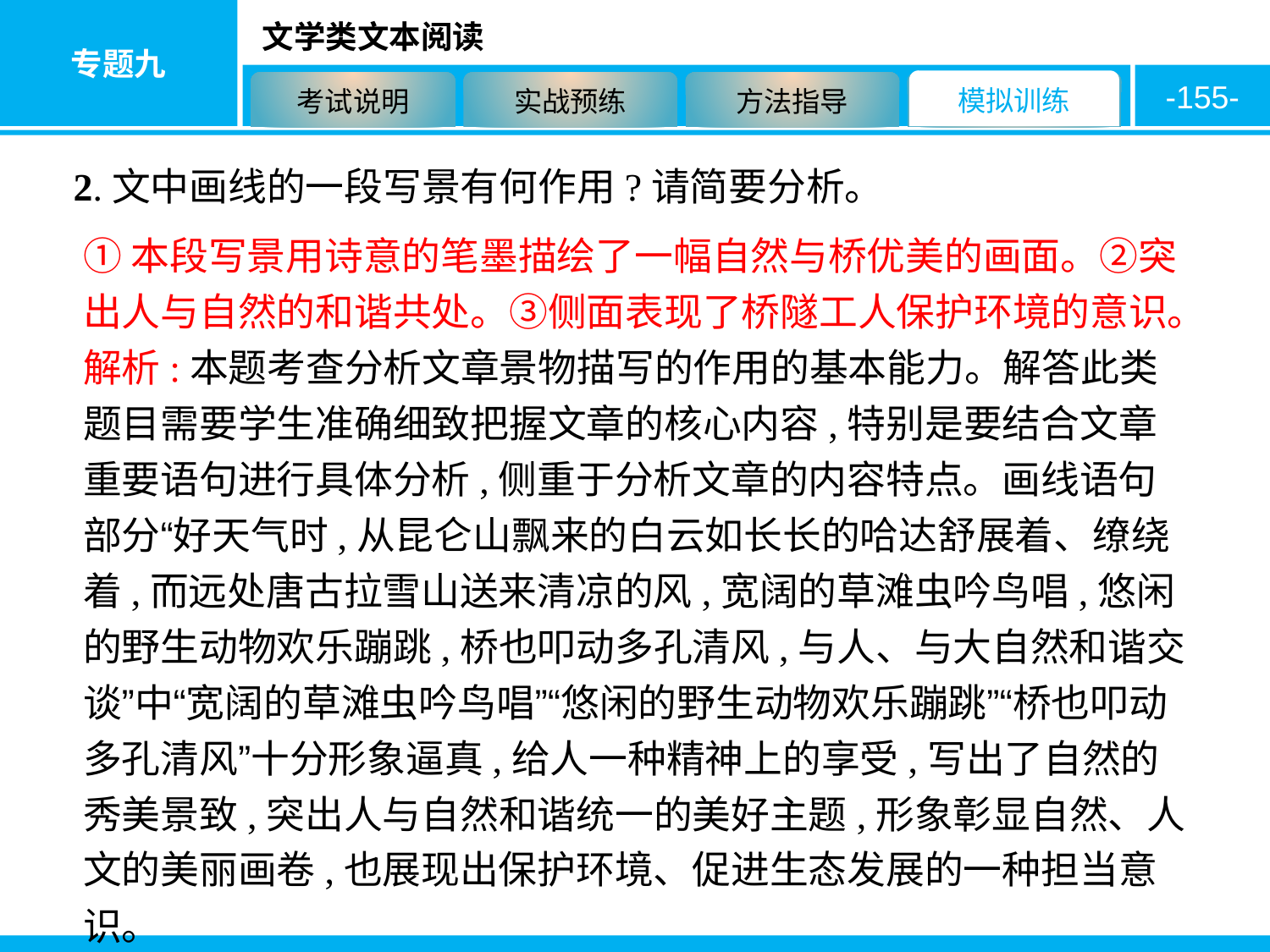

-155-
2.文中画线的一段写景有何作用?请简要分析。
①本段写景用诗意的笔墨描绘了一幅自然与桥优美的画面。②突出人与自然的和谐共处。③侧面表现了桥隧工人保护环境的意识。
解析:本题考查分析文章景物描写的作用的基本能力。解答此类题目需要学生准确细致把握文章的核心内容,特别是要结合文章重要语句进行具体分析,侧重于分析文章的内容特点。画线语句部分“好天气时,从昆仑山飘来的白云如长长的哈达舒展着、缭绕着,而远处唐古拉雪山送来清凉的风,宽阔的草滩虫吟鸟唱,悠闲的野生动物欢乐蹦跳,桥也叩动多孔清风,与人、与大自然和谐交谈”中“宽阔的草滩虫吟鸟唱”“悠闲的野生动物欢乐蹦跳”“桥也叩动多孔清风”十分形象逼真,给人一种精神上的享受,写出了自然的秀美景致,突出人与自然和谐统一的美好主题,形象彰显自然、人文的美丽画卷,也展现出保护环境、促进生态发展的一种担当意识。